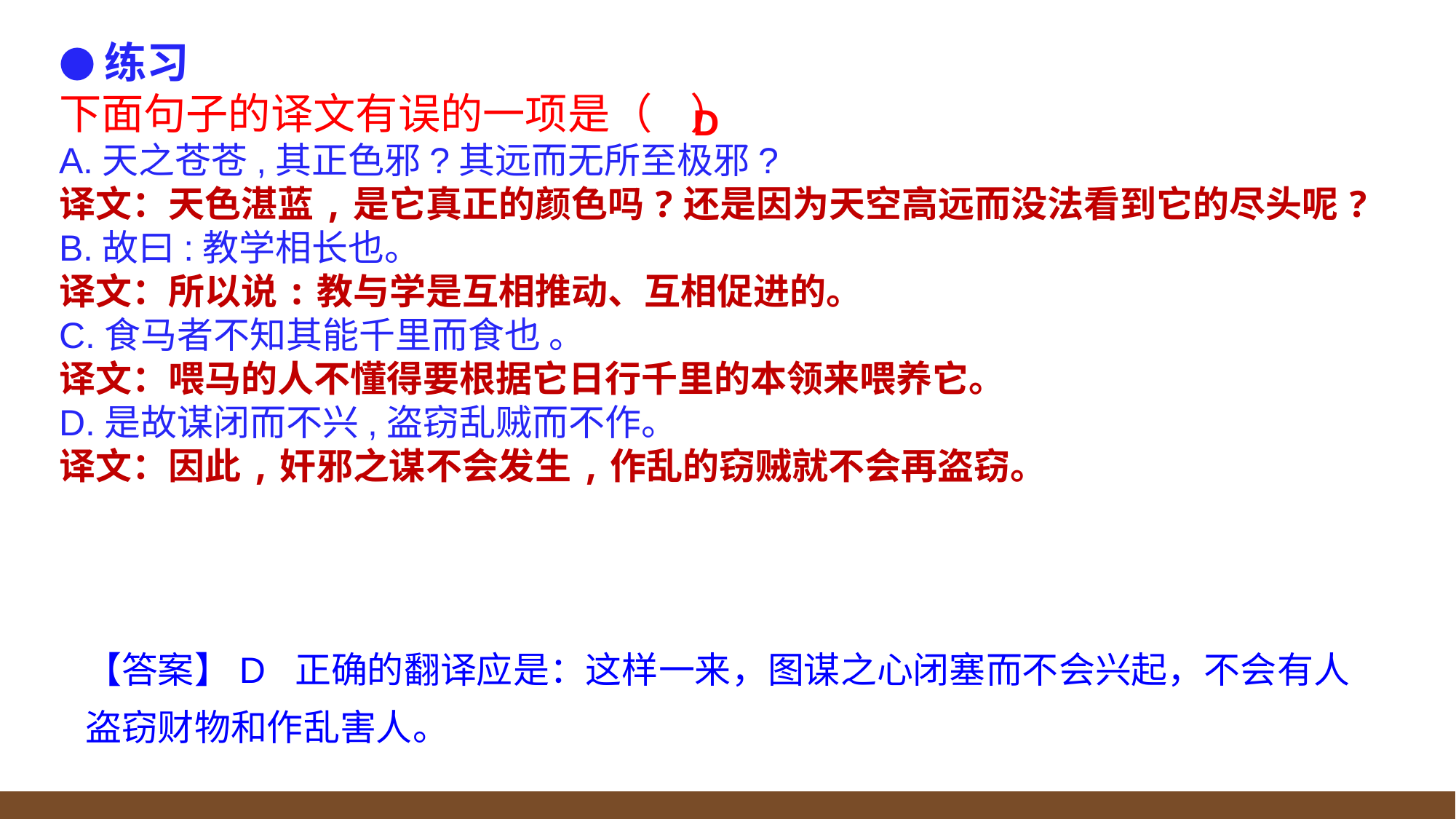

●练习
下面句子的译文有误的一项是（    ）
A.天之苍苍,其正色邪?其远而无所至极邪?
译文：天色湛蓝,是它真正的颜色吗?还是因为天空高远而没法看到它的尽头呢?
B.故曰:教学相长也。
译文：所以说:教与学是互相推动、互相促进的。
C.食马者不知其能千里而食也 。
译文：喂马的人不懂得要根据它日行千里的本领来喂养它。
D.是故谋闭而不兴,盗窃乱贼而不作。
译文：因此,奸邪之谋不会发生,作乱的窃贼就不会再盗窃。
D
【答案】D  正确的翻译应是：这样一来，图谋之心闭塞而不会兴起，不会有人盗窃财物和作乱害人。